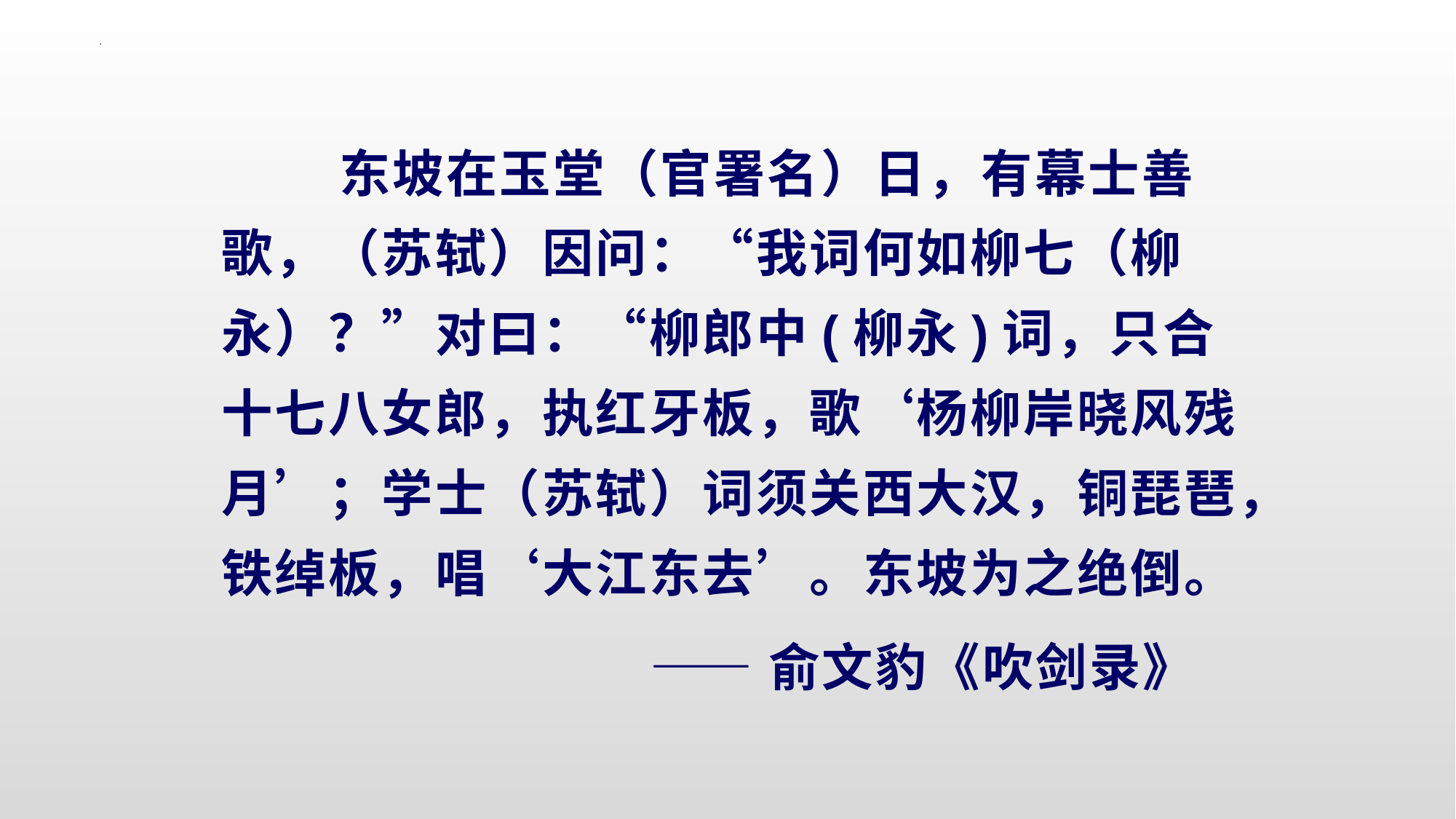

东坡在玉堂（官署名）日，有幕士善歌，（苏轼）因问：“我词何如柳七（柳永）？”对曰：“柳郎中(柳永)词，只合十七八女郎，执红牙板，歌‘杨柳岸晓风残月’；学士（苏轼）词须关西大汉，铜琵琶，铁绰板，唱‘大江东去’。东坡为之绝倒。
                                 ——俞文豹《吹剑录》